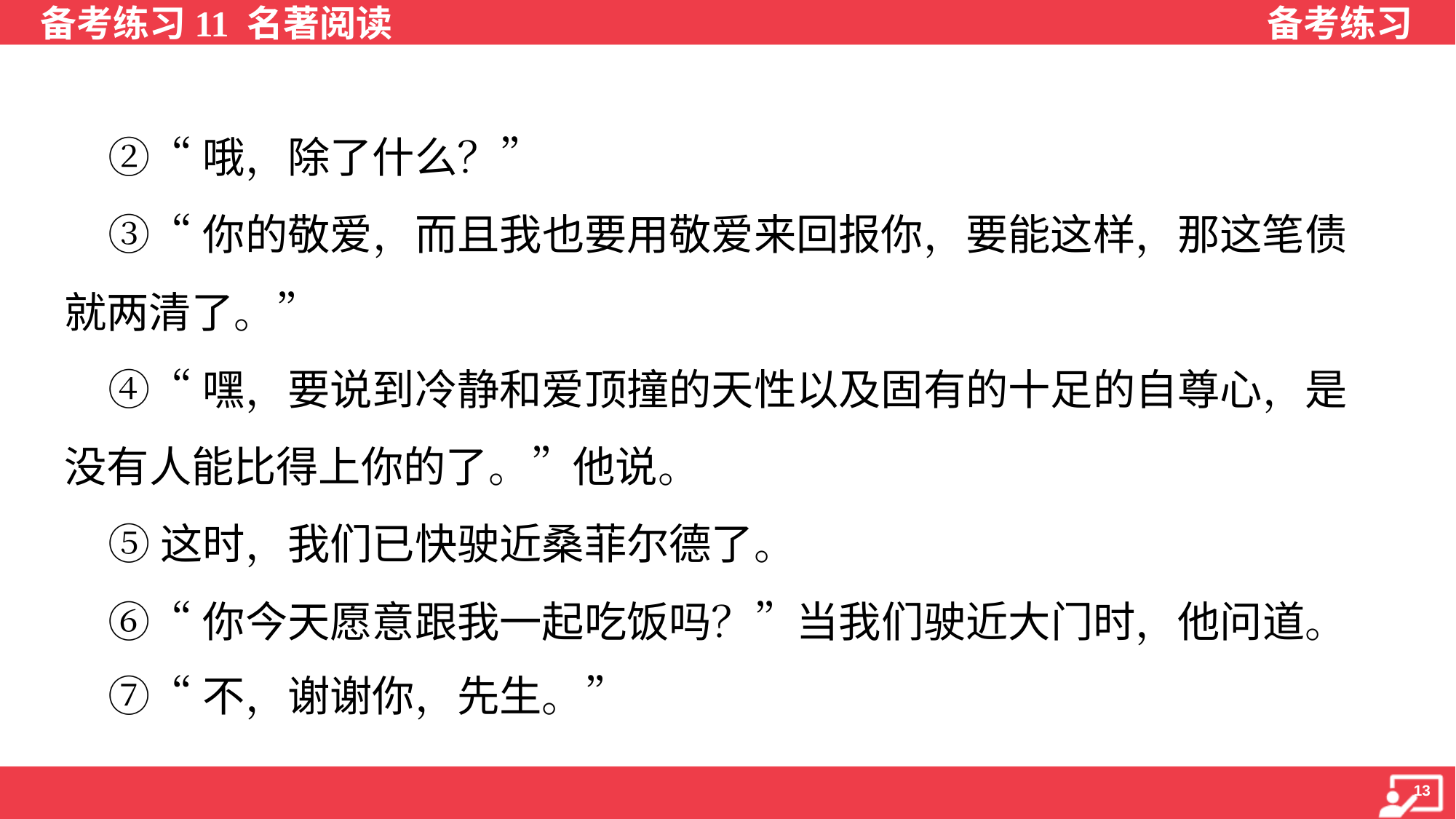

②“哦，除了什么？”
    ③“你的敬爱，而且我也要用敬爱来回报你，要能这样，那这笔债
就两清了。”
    ④“嘿，要说到冷静和爱顶撞的天性以及固有的十足的自尊心，是
没有人能比得上你的了。”他说。
    ⑤这时，我们已快驶近桑菲尔德了。
    ⑥“你今天愿意跟我一起吃饭吗？”当我们驶近大门时，他问道。
    ⑦“不，谢谢你，先生。”